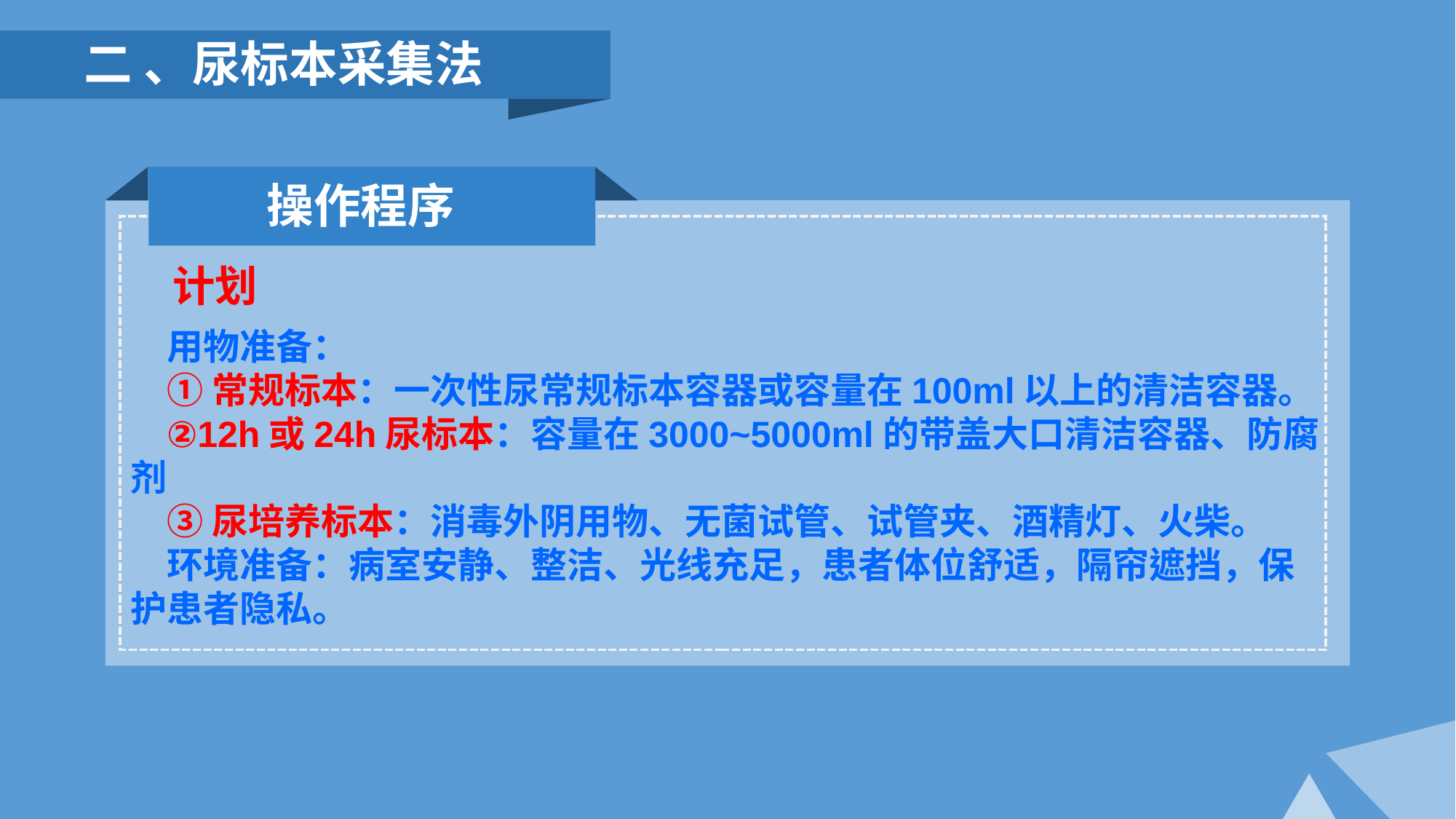

二 、尿标本采集法

操作程序

计划

用物准备：
①常规标本：一次性尿常规标本容器或容量在100ml以上的清洁容器。
②12h或24h尿标本：容量在3000~5000ml的带盖大口清洁容器、防腐剂
③尿培养标本：消毒外阴用物、无菌试管、试管夹、酒精灯、火柴。
环境准备：病室安静、整洁、光线充足，患者体位舒适，隔帘遮挡，保护患者隐私。